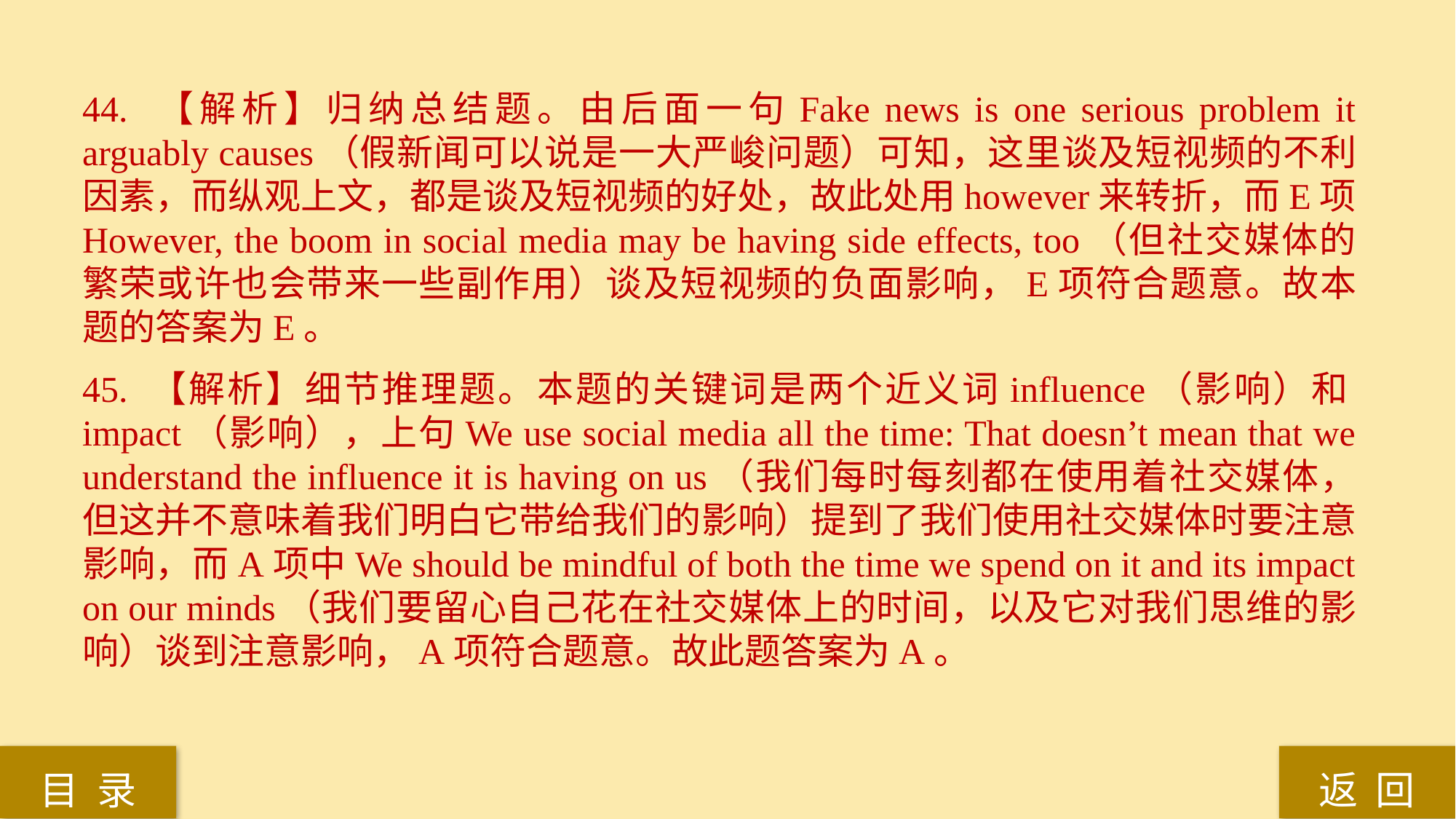

44. 【解析】归纳总结题。由后面一句Fake news is one serious problem it arguably causes（假新闻可以说是一大严峻问题）可知，这里谈及短视频的不利因素，而纵观上文，都是谈及短视频的好处，故此处用however来转折，而E项However, the boom in social media may be having side effects, too（但社交媒体的繁荣或许也会带来一些副作用）谈及短视频的负面影响，E项符合题意。故本题的答案为E。
45. 【解析】细节推理题。本题的关键词是两个近义词influence（影响）和impact（影响），上句We use social media all the time: That doesn’t mean that we understand the influence it is having on us（我们每时每刻都在使用着社交媒体，但这并不意味着我们明白它带给我们的影响）提到了我们使用社交媒体时要注意影响，而A项中We should be mindful of both the time we spend on it and its impact on our minds（我们要留心自己花在社交媒体上的时间，以及它对我们思维的影响）谈到注意影响，A项符合题意。故此题答案为A。
返  回